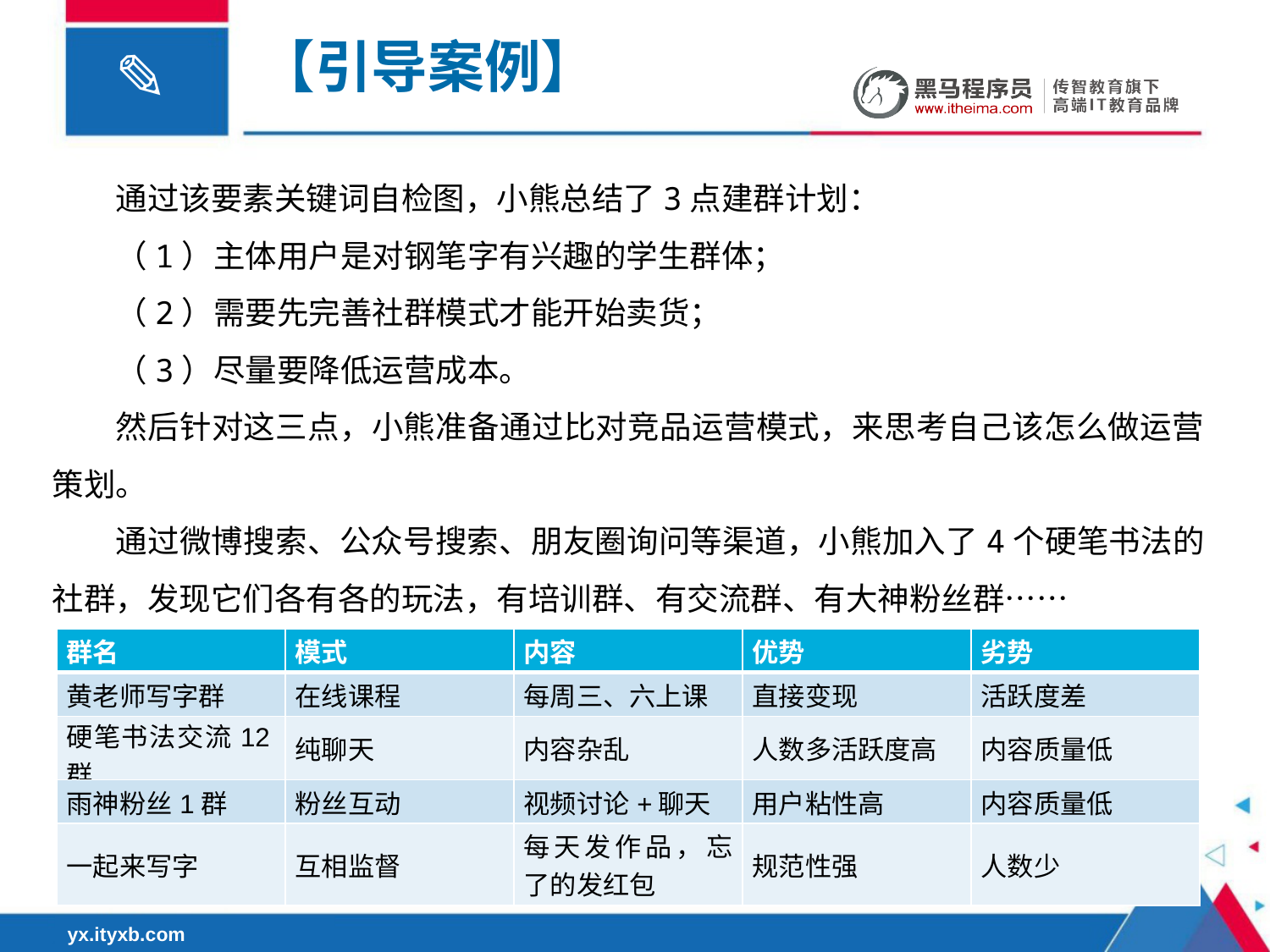

# 【引导案例】
通过该要素关键词自检图，小熊总结了3点建群计划：
（1）主体用户是对钢笔字有兴趣的学生群体；
（2）需要先完善社群模式才能开始卖货；
（3）尽量要降低运营成本。
然后针对这三点，小熊准备通过比对竞品运营模式，来思考自己该怎么做运营策划。
通过微博搜索、公众号搜索、朋友圈询问等渠道，小熊加入了4个硬笔书法的社群，发现它们各有各的玩法，有培训群、有交流群、有大神粉丝群……
| 群名 | 模式 | 内容 | 优势 | 劣势 |
| --- | --- | --- | --- | --- |
| 黄老师写字群 | 在线课程 | 每周三、六上课 | 直接变现 | 活跃度差 |
| 硬笔书法交流12群 | 纯聊天 | 内容杂乱 | 人数多活跃度高 | 内容质量低 |
| 雨神粉丝1群 | 粉丝互动 | 视频讨论+聊天 | 用户粘性高 | 内容质量低 |
| 一起来写字 | 互相监督 | 每天发作品，忘了的发红包 | 规范性强 | 人数少 |